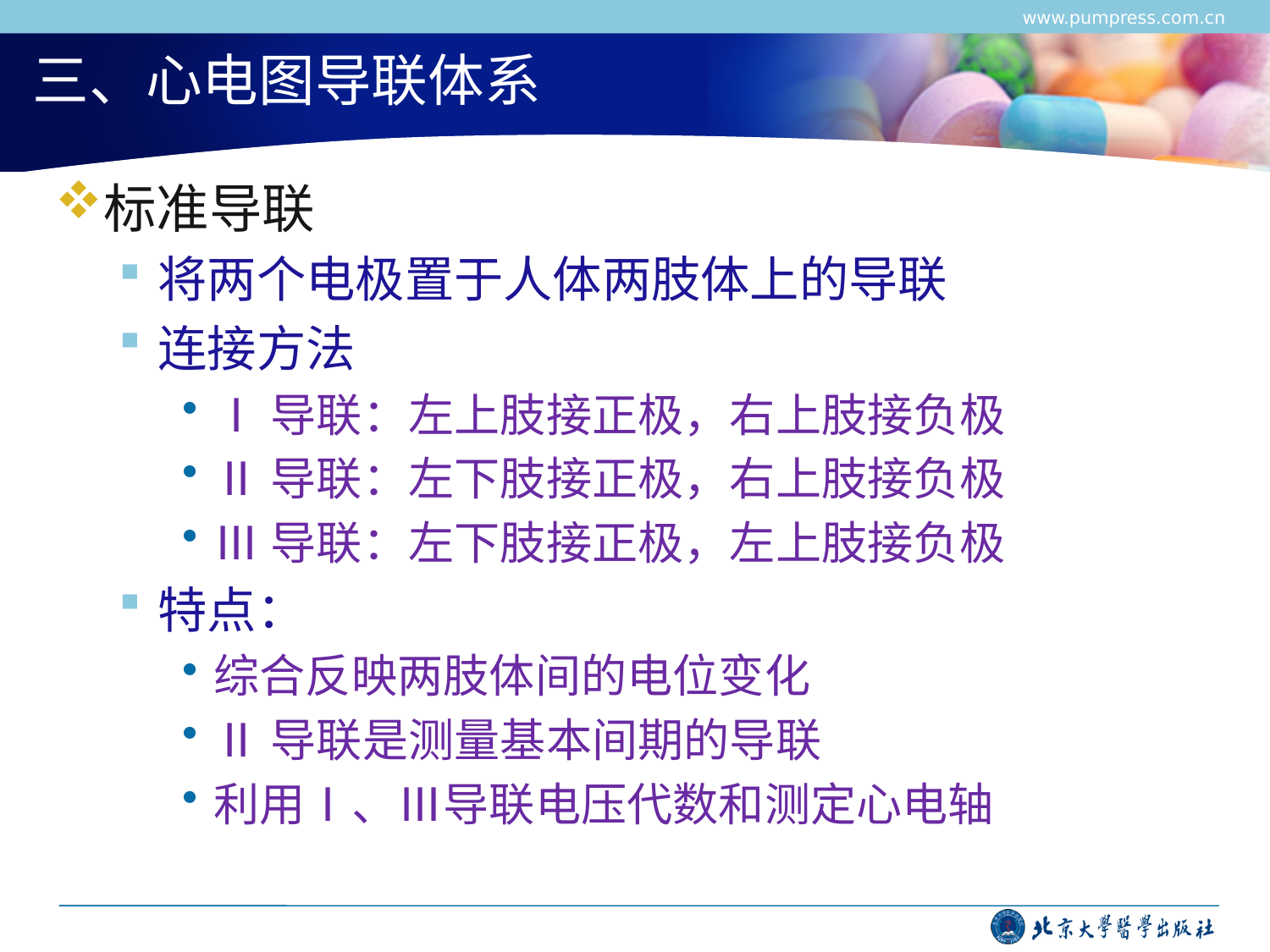

www.pumpress.com.cn
# 三、心电图导联体系
标准导联
将两个电极置于人体两肢体上的导联
连接方法
Ⅰ导联：左上肢接正极，右上肢接负极
Ⅱ导联：左下肢接正极，右上肢接负极
Ⅲ导联：左下肢接正极，左上肢接负极
特点：
综合反映两肢体间的电位变化
Ⅱ导联是测量基本间期的导联
利用Ⅰ、Ⅲ导联电压代数和测定心电轴